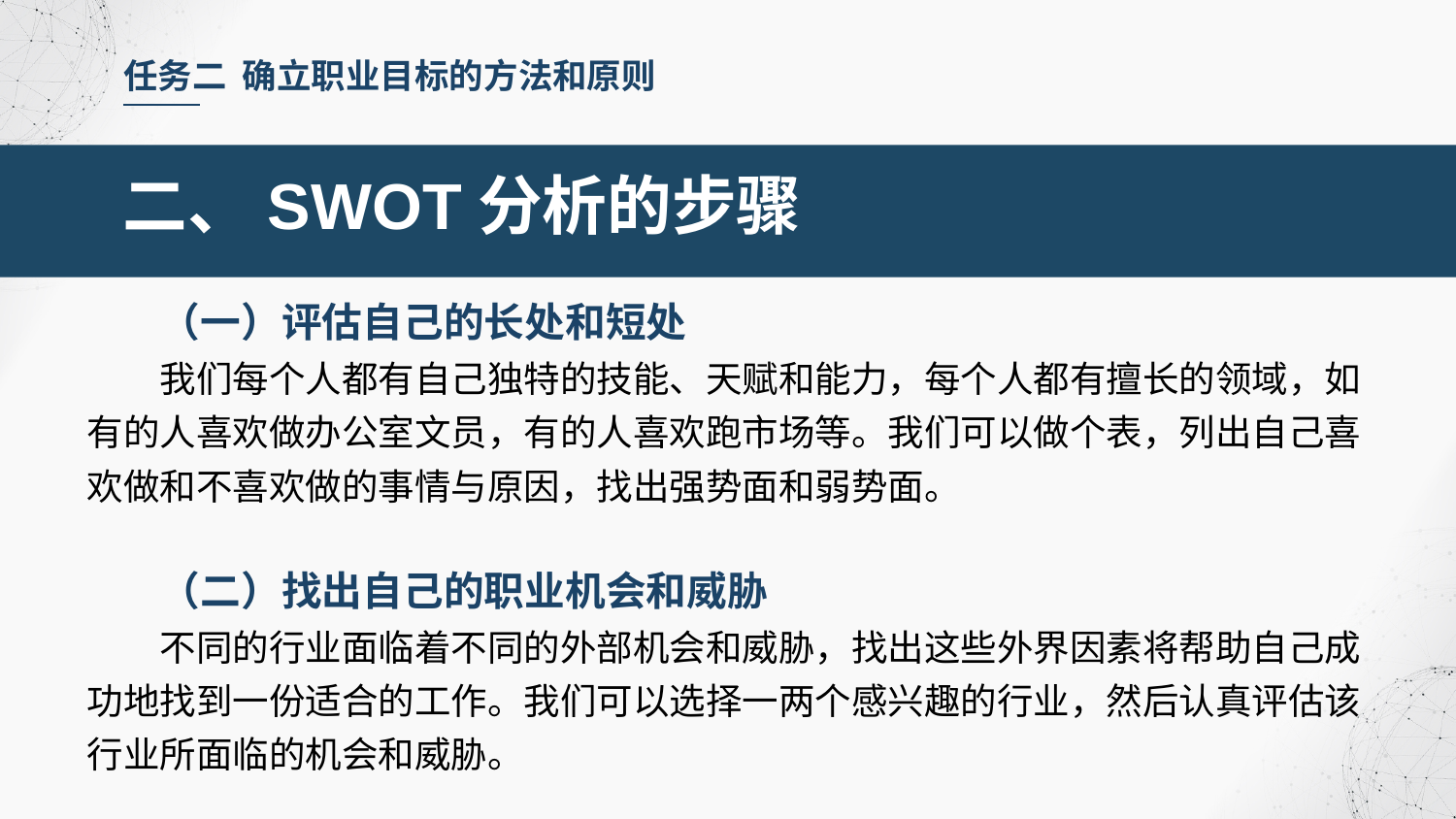

任务二  确立职业目标的方法和原则

二、SWOT分析的步骤
（一）评估自己的长处和短处
我们每个人都有自己独特的技能、天赋和能力，每个人都有擅长的领域，如有的人喜欢做办公室文员，有的人喜欢跑市场等。我们可以做个表，列出自己喜欢做和不喜欢做的事情与原因，找出强势面和弱势面。

（二）找出自己的职业机会和威胁
不同的行业面临着不同的外部机会和威胁，找出这些外界因素将帮助自己成功地找到一份适合的工作。我们可以选择一两个感兴趣的行业，然后认真评估该行业所面临的机会和威胁。